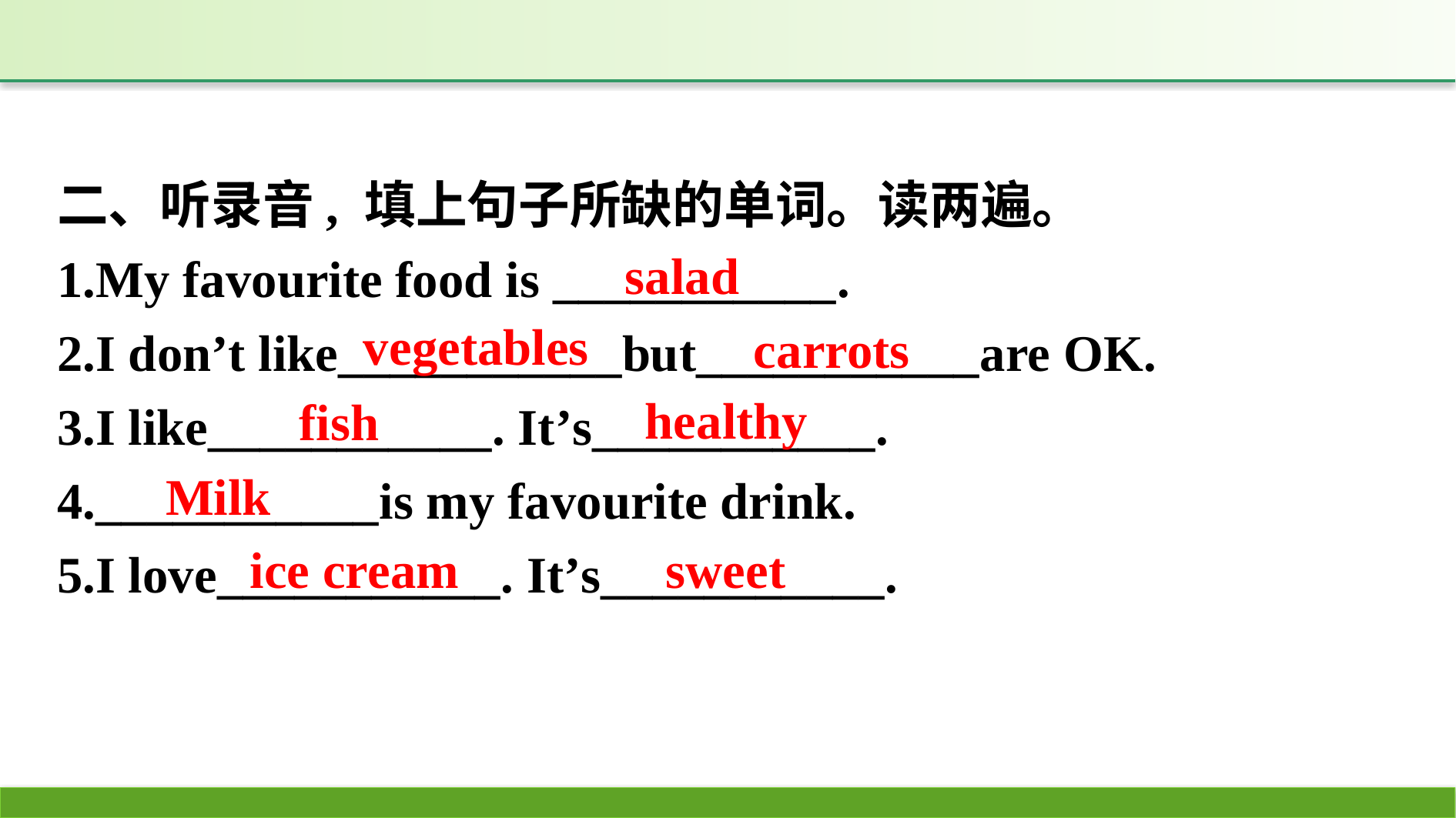

二、听录音, 填上句子所缺的单词。读两遍。
1.My favourite food is ___________.
2.I don’t like___________but___________are OK.
3.I like___________. It’s___________.
4.___________is my favourite drink.
5.I love___________. It’s___________.
salad
vegetables
carrots
healthy
fish
Milk
sweet
ice cream